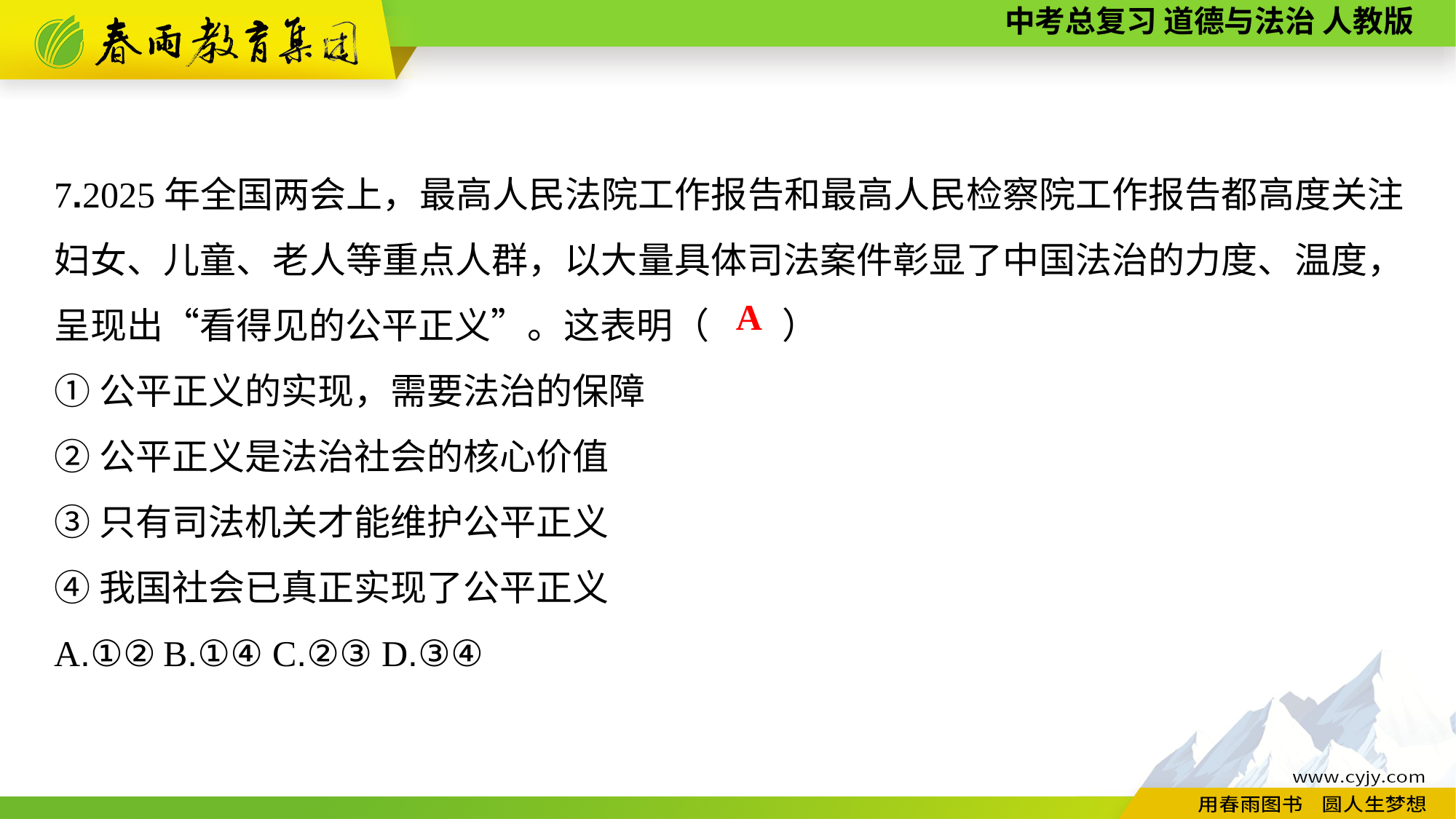

7.2025年全国两会上，最高人民法院工作报告和最高人民检察院工作报告都高度关注妇女、儿童、老人等重点人群，以大量具体司法案件彰显了中国法治的力度、温度，呈现出“看得见的公平正义”。这表明（　　）
①公平正义的实现，需要法治的保障
②公平正义是法治社会的核心价值
③只有司法机关才能维护公平正义
④我国社会已真正实现了公平正义
A.①②	B.①④	C.②③	D.③④
A